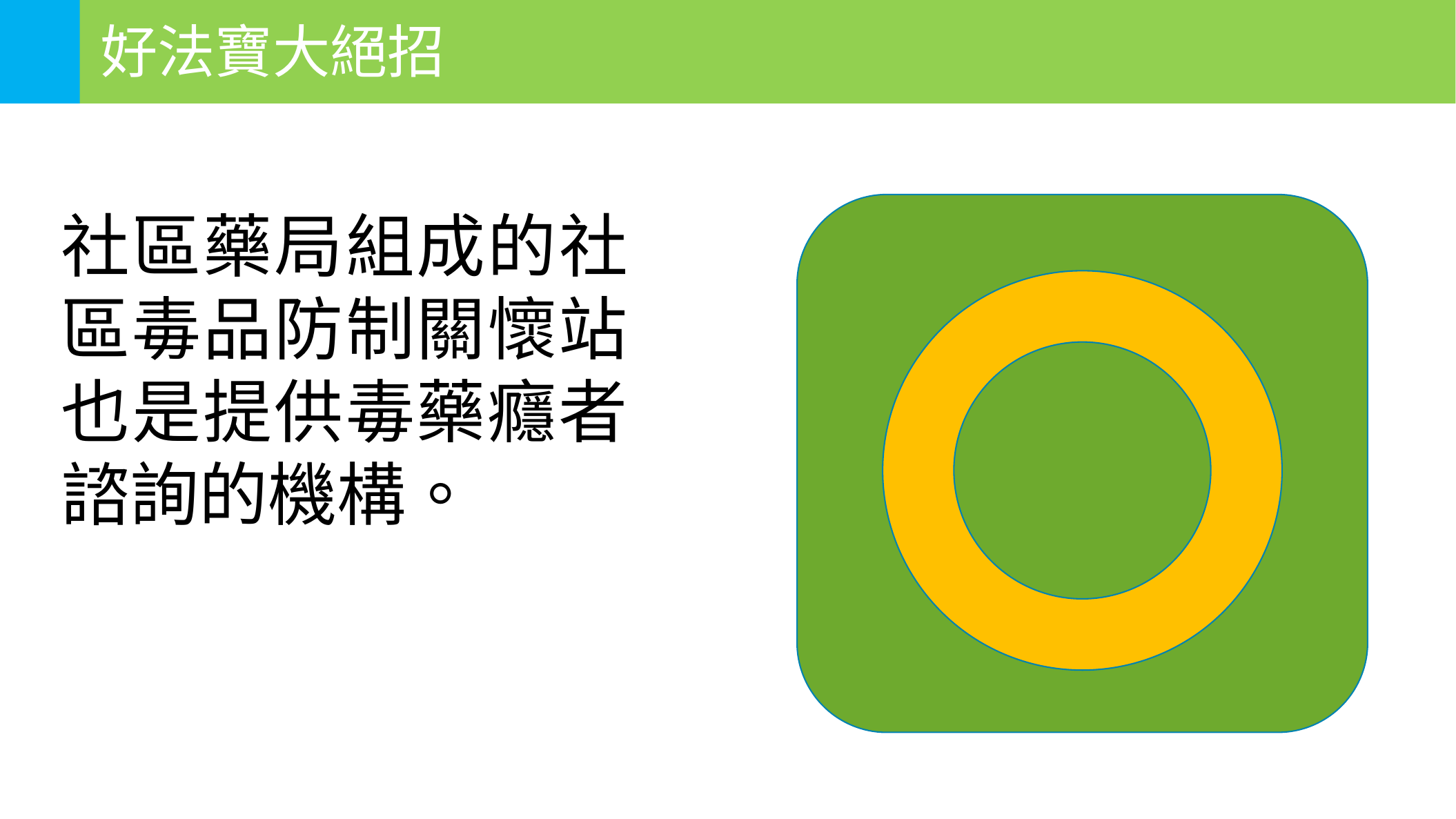

好法寶大絕招

社區藥局組成的社區毒品防制關懷站也是提供毒藥癮者諮詢的機構。